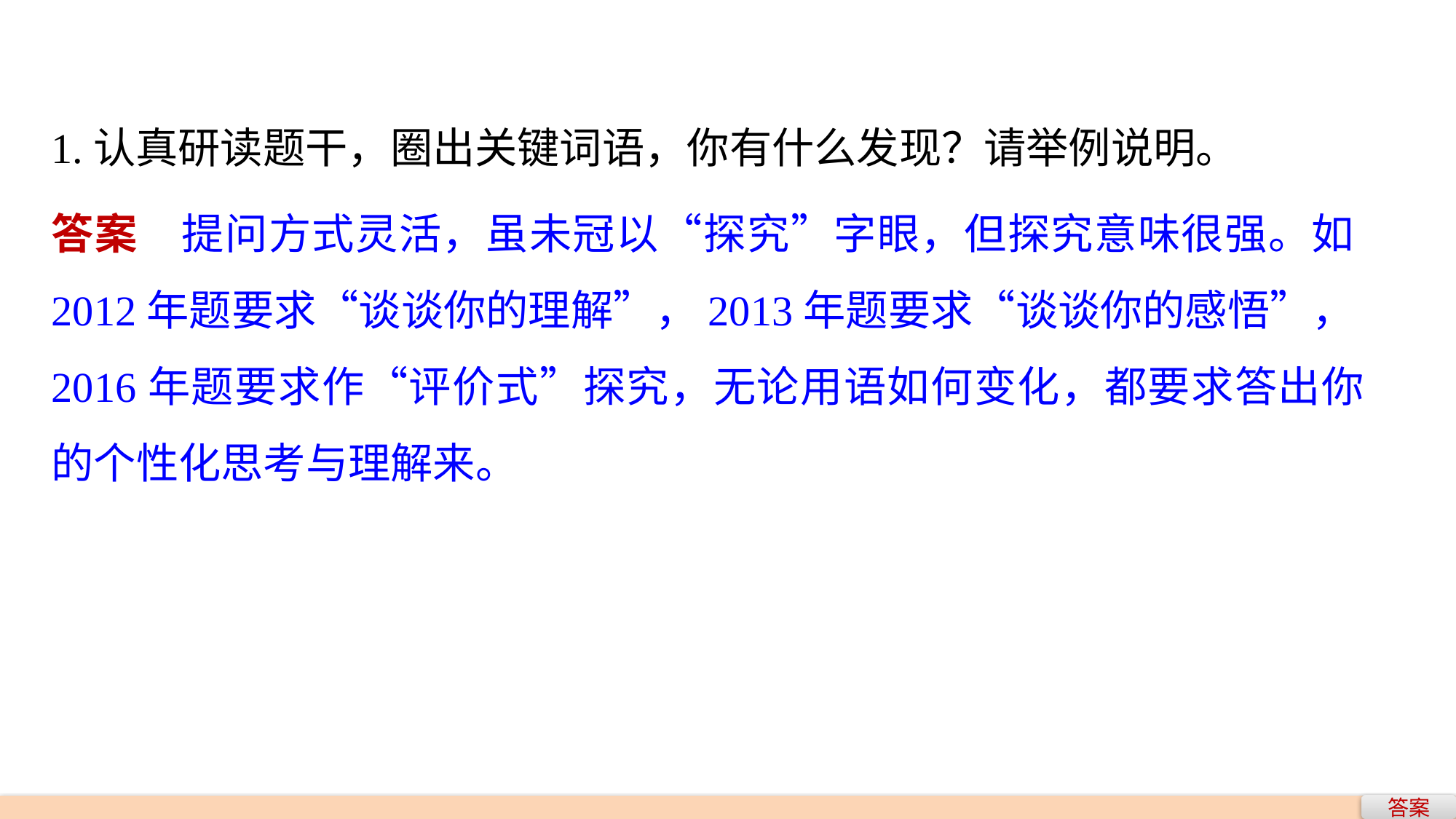

1.认真研读题干，圈出关键词语，你有什么发现？请举例说明。
答案　提问方式灵活，虽未冠以“探究”字眼，但探究意味很强。如2012年题要求“谈谈你的理解”，2013年题要求“谈谈你的感悟”，2016年题要求作“评价式”探究，无论用语如何变化，都要求答出你的个性化思考与理解来。
答案